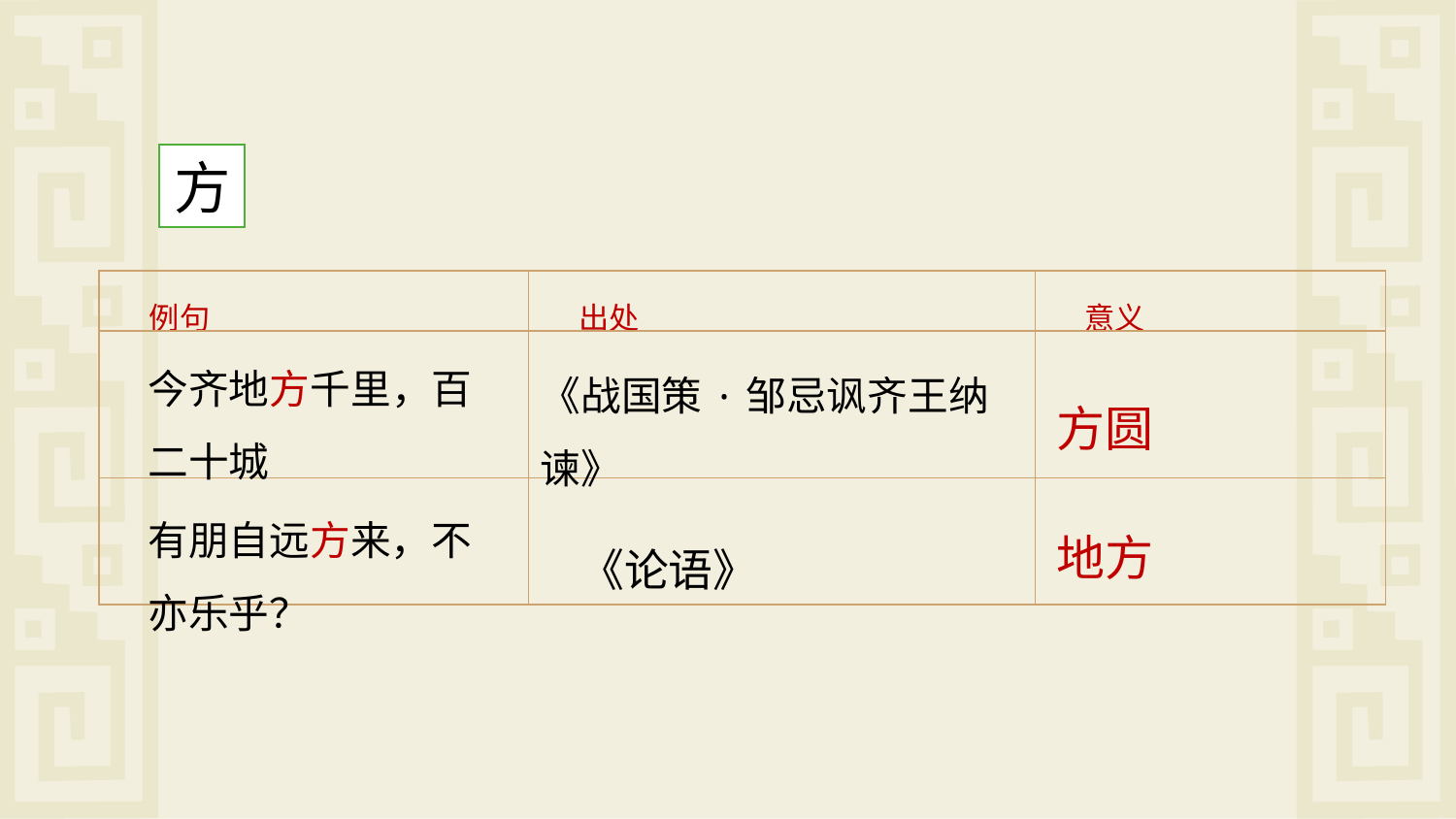

方
| 例句 | 出处 | 意义 |
| --- | --- | --- |
|  |  |  |
|  |  |  |
今齐地方千里，百二十城
《战国策·邹忌讽齐王纳谏》
方圆
有朋自远方来，不亦乐乎？
地方
《论语》